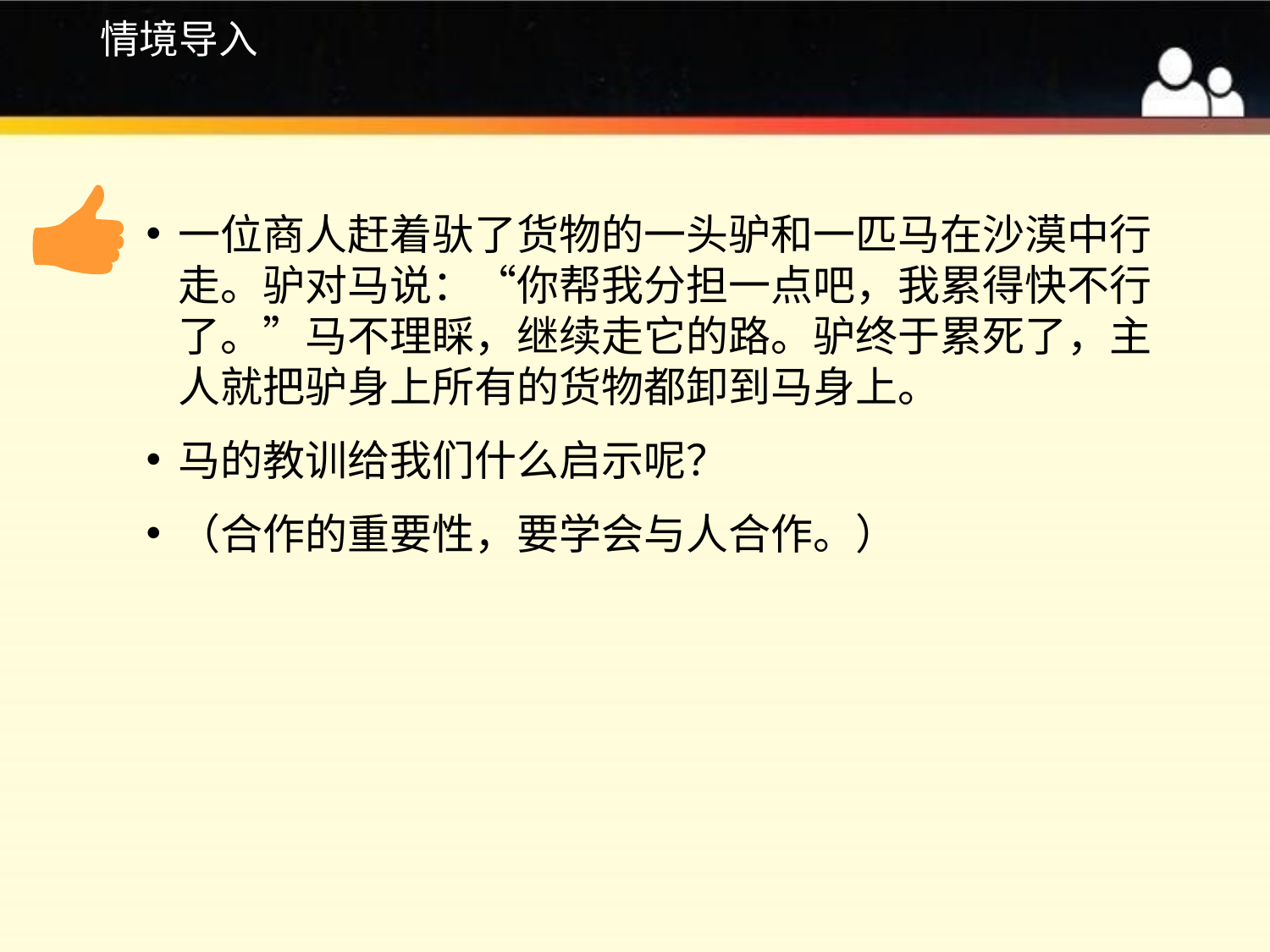

# 情境导入

一位商人赶着驮了货物的一头驴和一匹马在沙漠中行走。驴对马说：“你帮我分担一点吧，我累得快不行了。”马不理睬，继续走它的路。驴终于累死了，主人就把驴身上所有的货物都卸到马身上。
马的教训给我们什么启示呢？
（合作的重要性，要学会与人合作。）